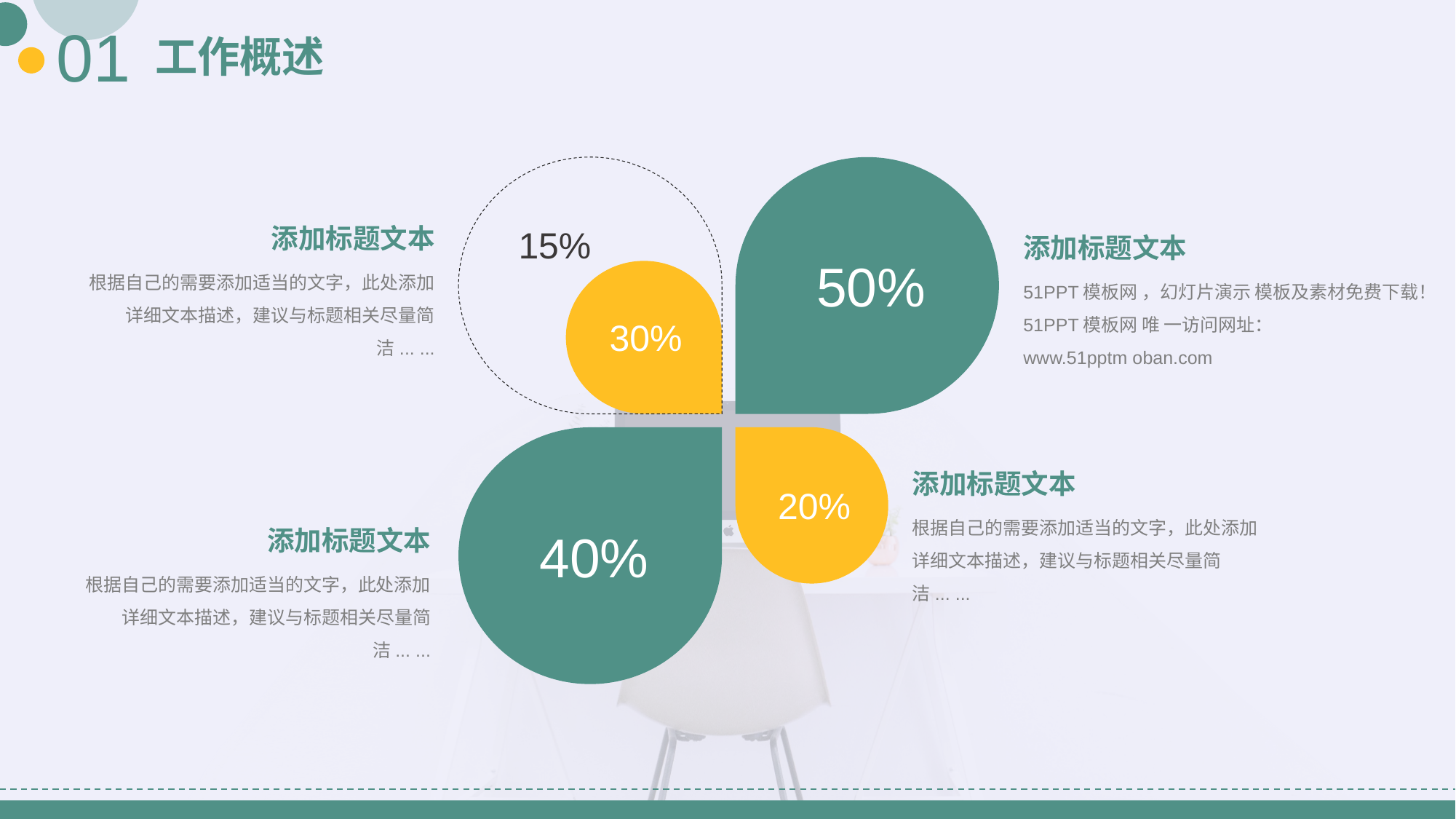

01
工作概述

添加标题文本
根据自己的需要添加适当的文字，此处添加详细文本描述，建议与标题相关尽量简洁... ...
15%
添加标题文本
51PPT模板网 ，幻灯片演示 模板及素材免费下载！
51PPT模板网 唯 一访问网址：
www.51pptm oban.com
50%

30%

添加标题文本
根据自己的需要添加适当的文字，此处添加详细文本描述，建议与标题相关尽量简洁... ...
20%
添加标题文本
根据自己的需要添加适当的文字，此处添加详细文本描述，建议与标题相关尽量简洁... ...
40%